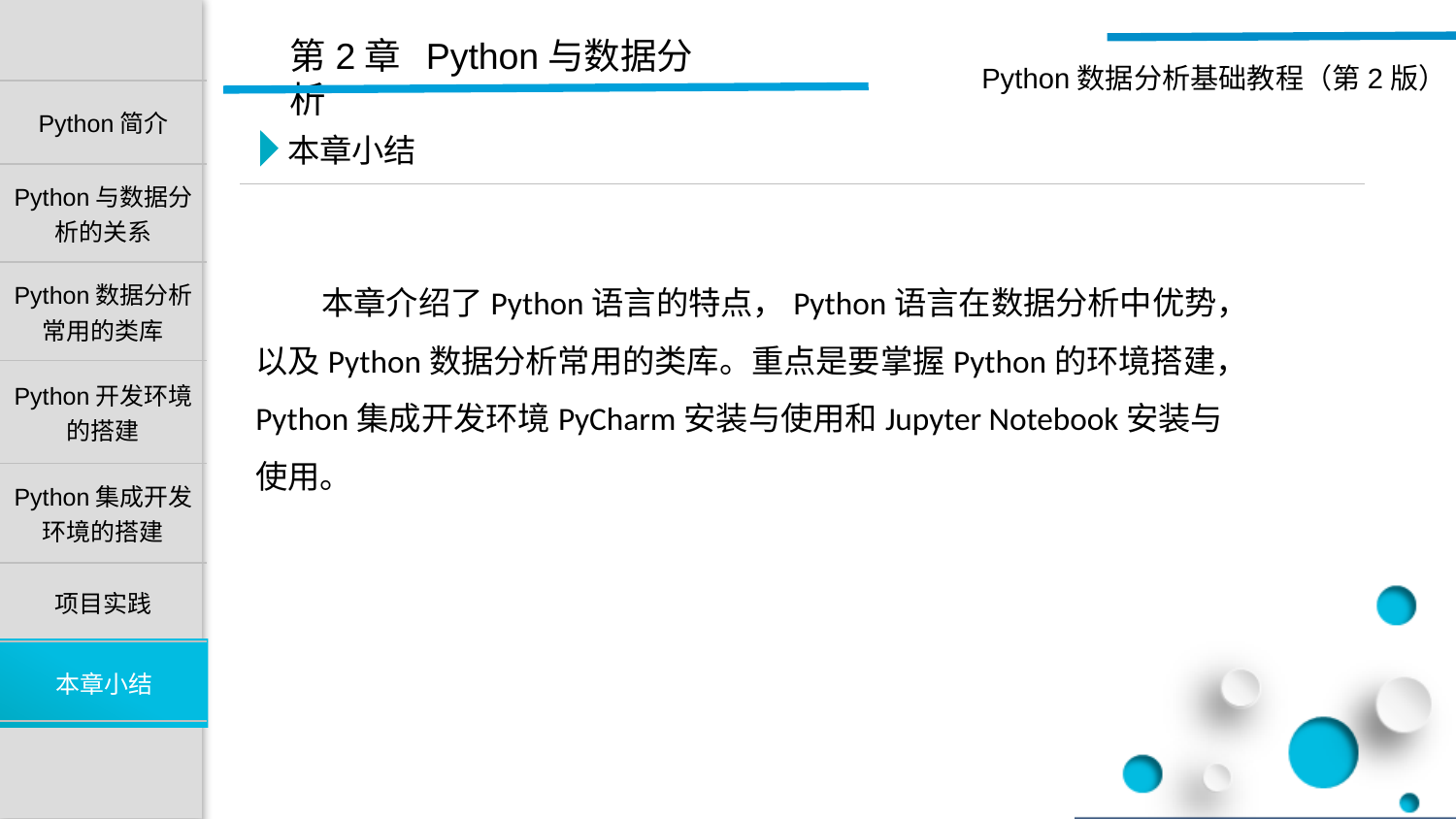

本章小结

        本章介绍了Python语言的特点，Python语言在数据分析中优势，以及Python数据分析常用的类库。重点是要掌握Python的环境搭建，Python集成开发环境PyCharm安装与使用和Jupyter Notebook安装与使用。